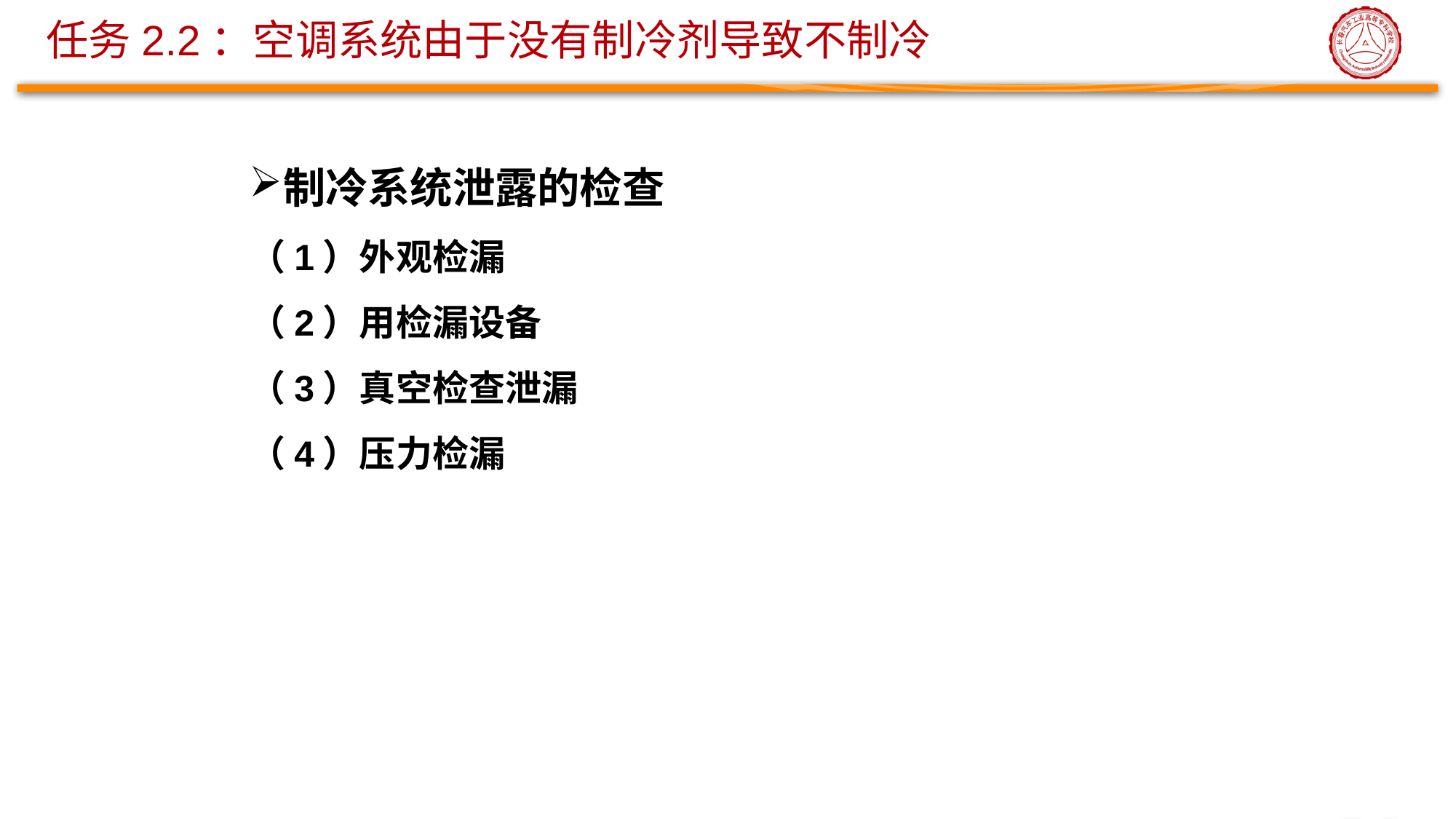

# 任务2.2：空调系统由于没有制冷剂导致不制冷
制冷系统泄露的检查
（1）外观检漏
（2）用检漏设备
（3）真空检查泄漏
（4）压力检漏